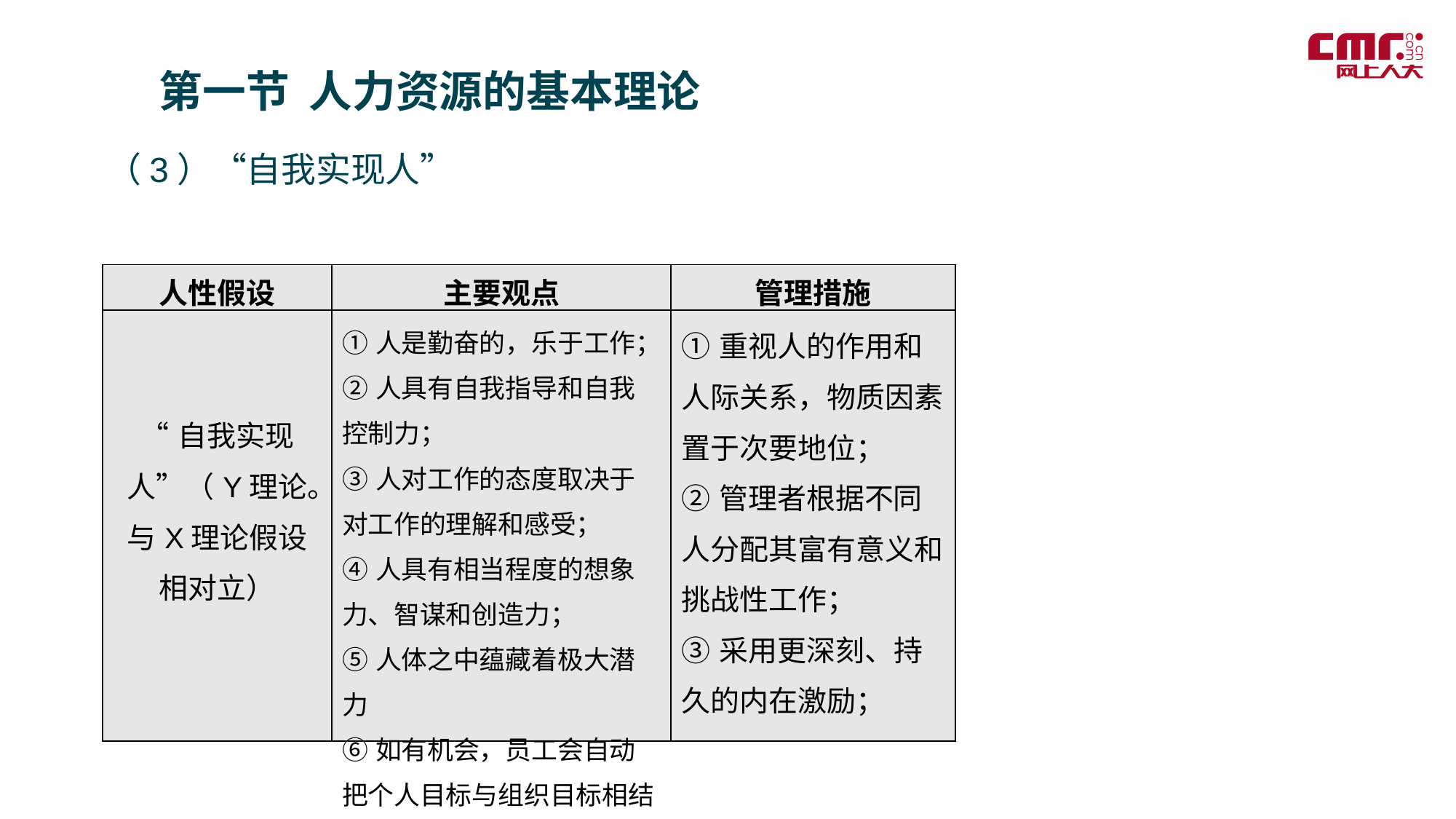

第一节  人力资源的基本理论
（3）“自我实现人”
| 人性假设 | 主要观点 | 管理措施 |
| --- | --- | --- |
| “自我实现人”（Y理论。与X理论假设相对立） | ①人是勤奋的，乐于工作； ②人具有自我指导和自我控制力； ③人对工作的态度取决于对工作的理解和感受； ④人具有相当程度的想象力、智谋和创造力； ⑤人体之中蕴藏着极大潜力 ⑥如有机会，员工会自动把个人目标与组织目标相结合 | ①重视人的作用和人际关系，物质因素置于次要地位； ②管理者根据不同人分配其富有意义和挑战性工作； ③采用更深刻、持久的内在激励； |